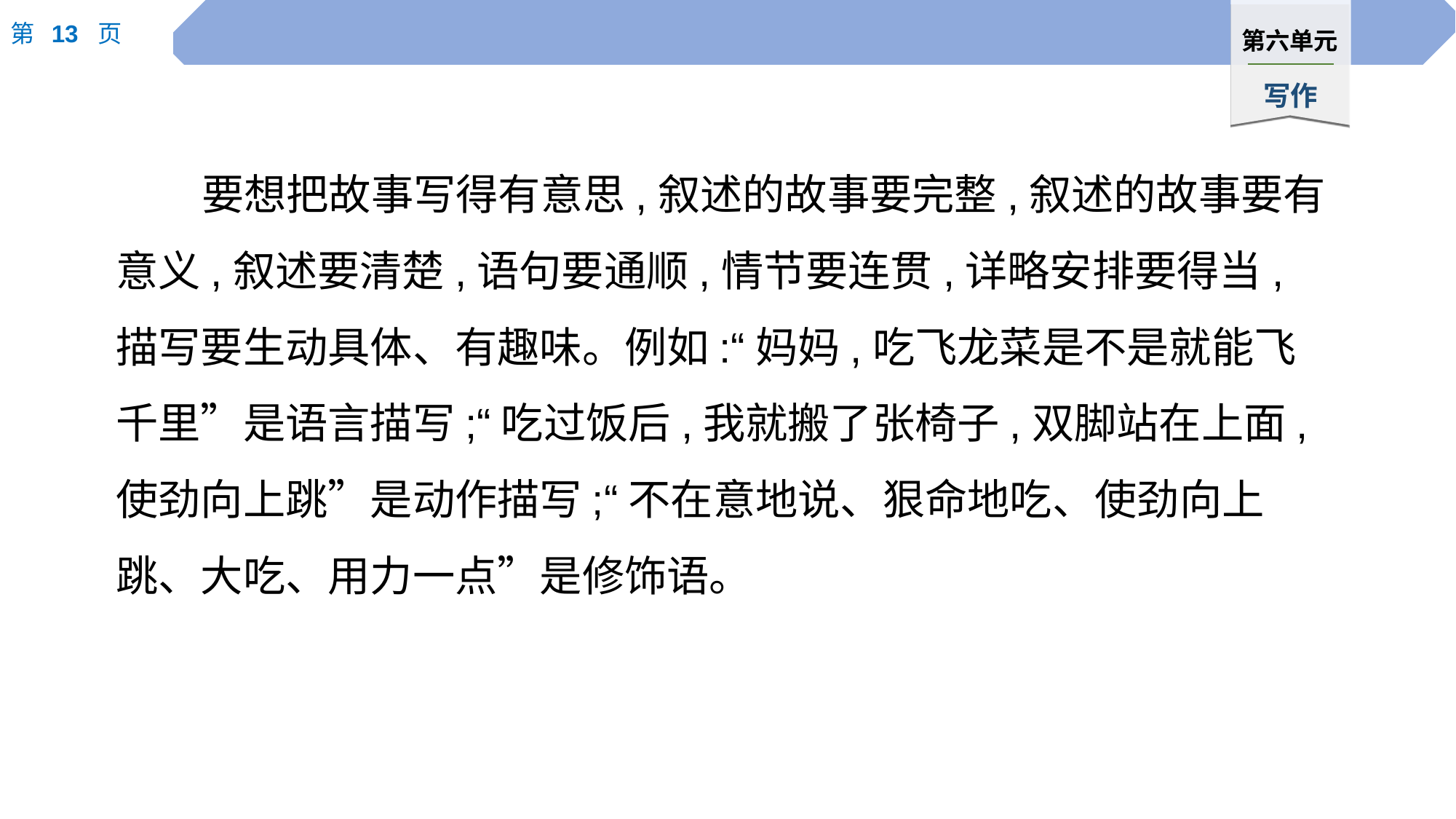

要想把故事写得有意思,叙述的故事要完整,叙述的故事要有意义,叙述要清楚,语句要通顺,情节要连贯,详略安排要得当,描写要生动具体、有趣味。例如:“妈妈,吃飞龙菜是不是就能飞千里”是语言描写;“吃过饭后,我就搬了张椅子,双脚站在上面,使劲向上跳”是动作描写;“不在意地说、狠命地吃、使劲向上跳、大吃、用力一点”是修饰语。